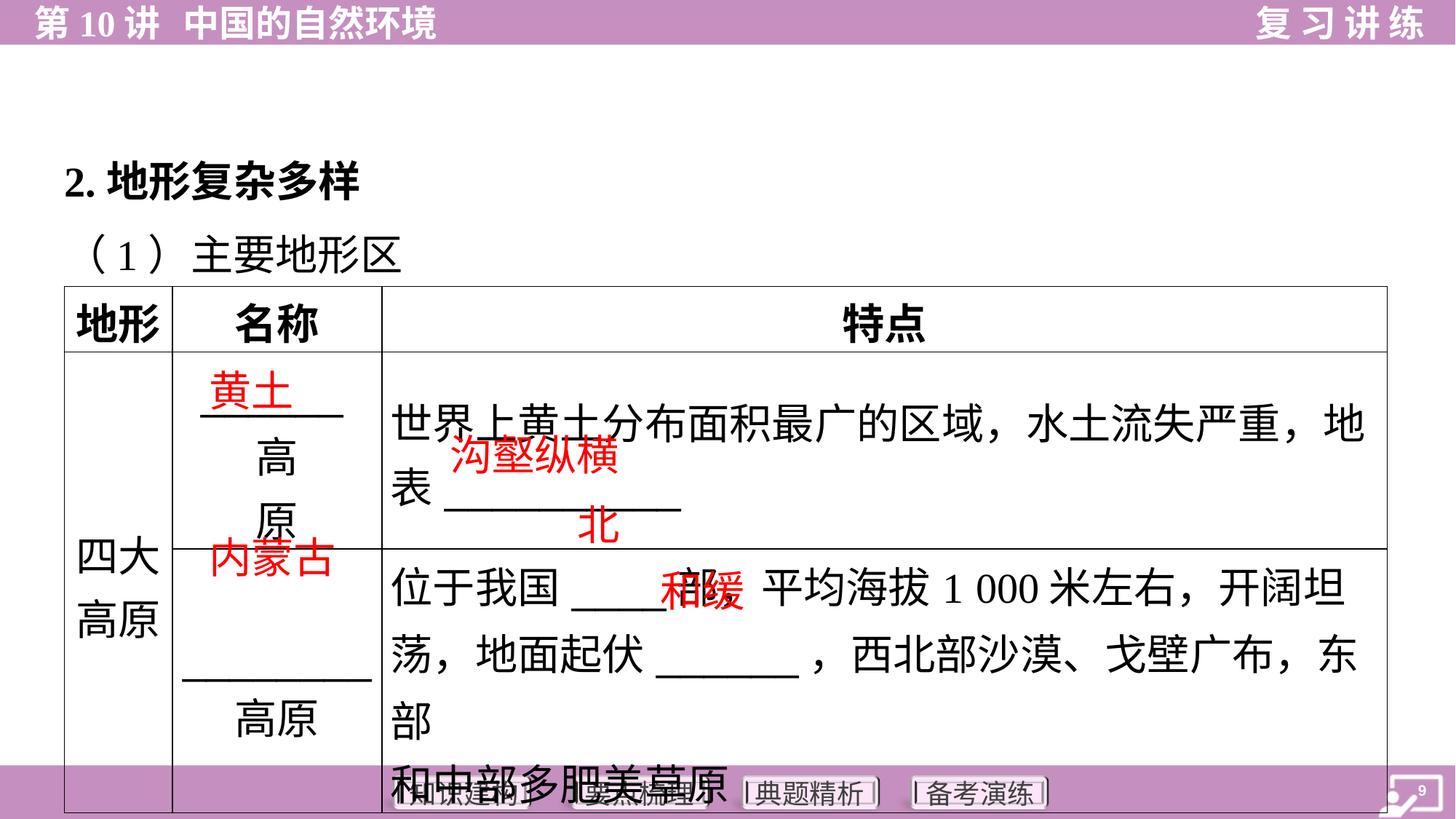

2.地形复杂多样
（1）主要地形区
| 地形 | 名称 | 特点 |
| --- | --- | --- |
| 四大 高原 | \_\_\_\_\_\_高 原 | 世界上黄土分布面积最广的区域，水土流失严重，地 表\_\_\_\_\_\_\_\_\_\_ |
|  | \_\_\_\_\_\_\_\_ 高原 | 位于我国\_\_\_\_部，平均海拔1 000米左右，开阔坦 荡，地面起伏\_\_\_\_\_\_，西北部沙漠、戈壁广布，东部 和中部多肥美草原 |
黄土
沟壑纵横
北
内蒙古
和缓